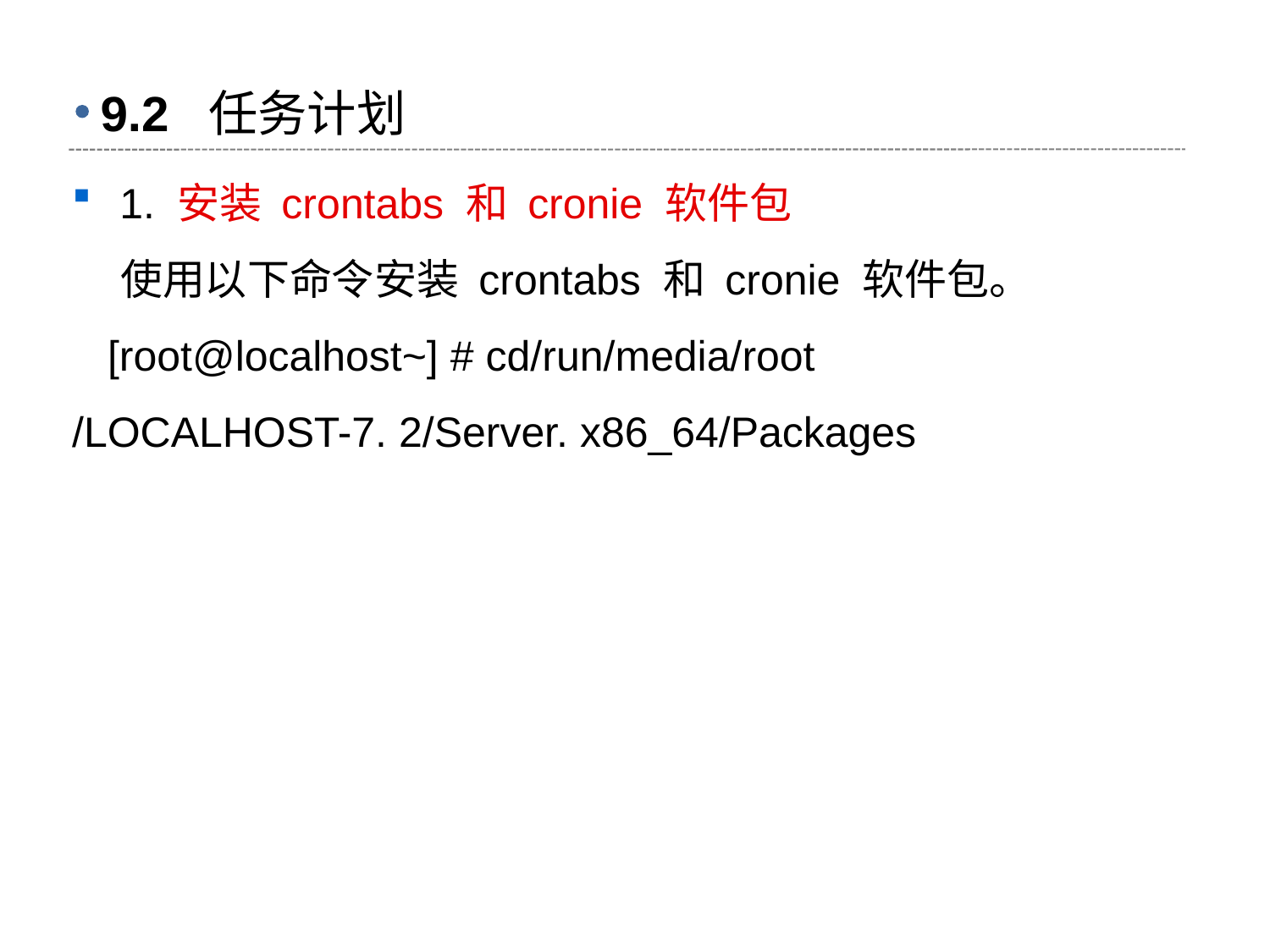

# 9.2  任务计划

1. 安装 crontabs 和 cronie 软件包
    使用以下命令安装 crontabs 和 cronie 软件包。
   [root@localhost~] # cd/run/media/root
/LOCALHOST-7. 2/Server. x86_64/Packages